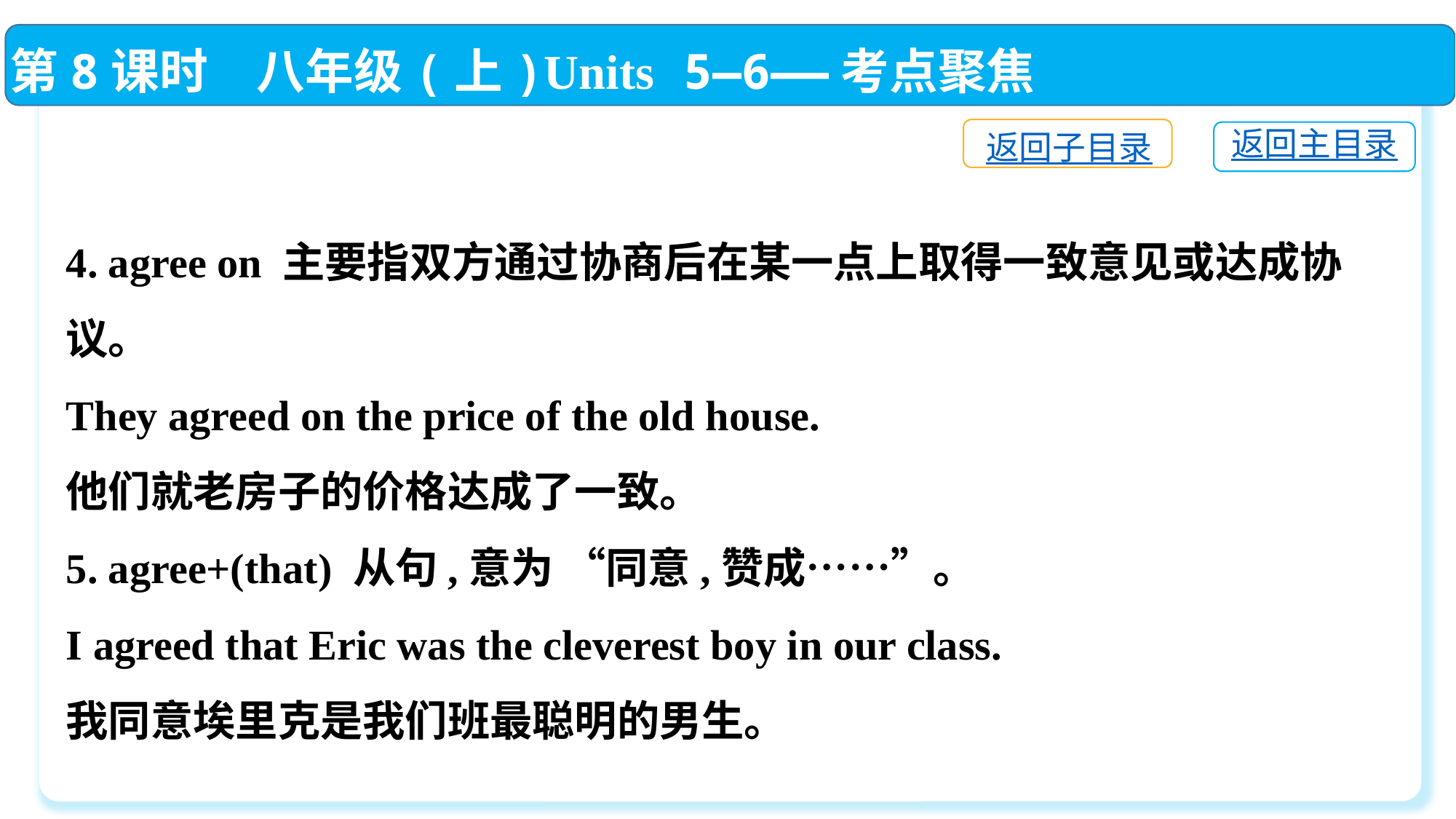

第8课时　八年级(上)Units 5—6——考点聚焦

返回子目录
返回主目录
4. agree on 主要指双方通过协商后在某一点上取得一致意见或达成协议。
They agreed on the price of the old house.
他们就老房子的价格达成了一致。
5. agree+(that) 从句,意为 “同意,赞成……”。
I agreed that Eric was the cleverest boy in our class.
我同意埃里克是我们班最聪明的男生。